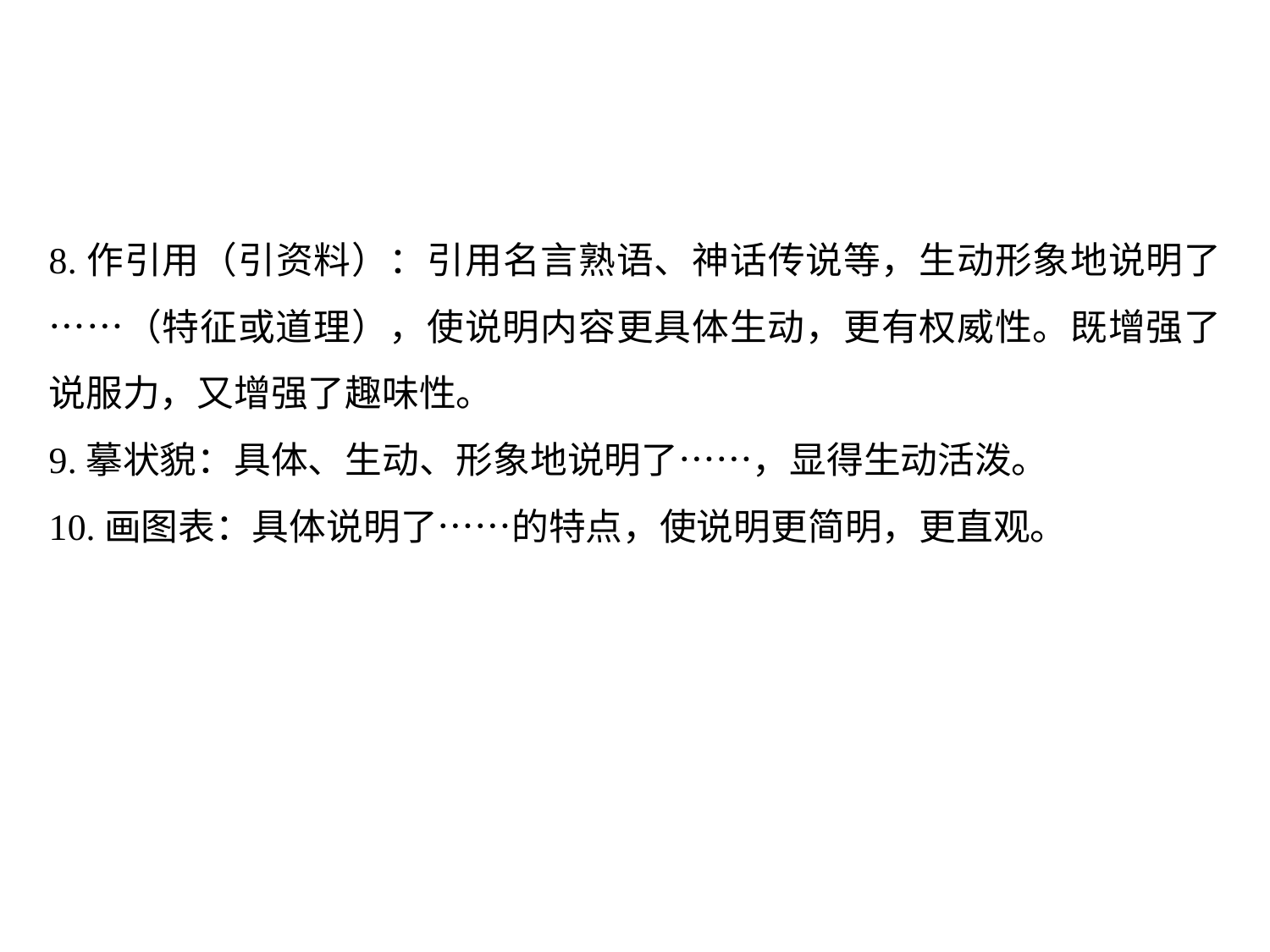

8.作引用（引资料）：引用名言熟语、神话传说等，生动形象地说明了……（特征或道理），使说明内容更具体生动，更有权威性。既增强了说服力，又增强了趣味性。
9.摹状貌：具体、生动、形象地说明了……，显得生动活泼。
10.画图表：具体说明了……的特点，使说明更简明，更直观。